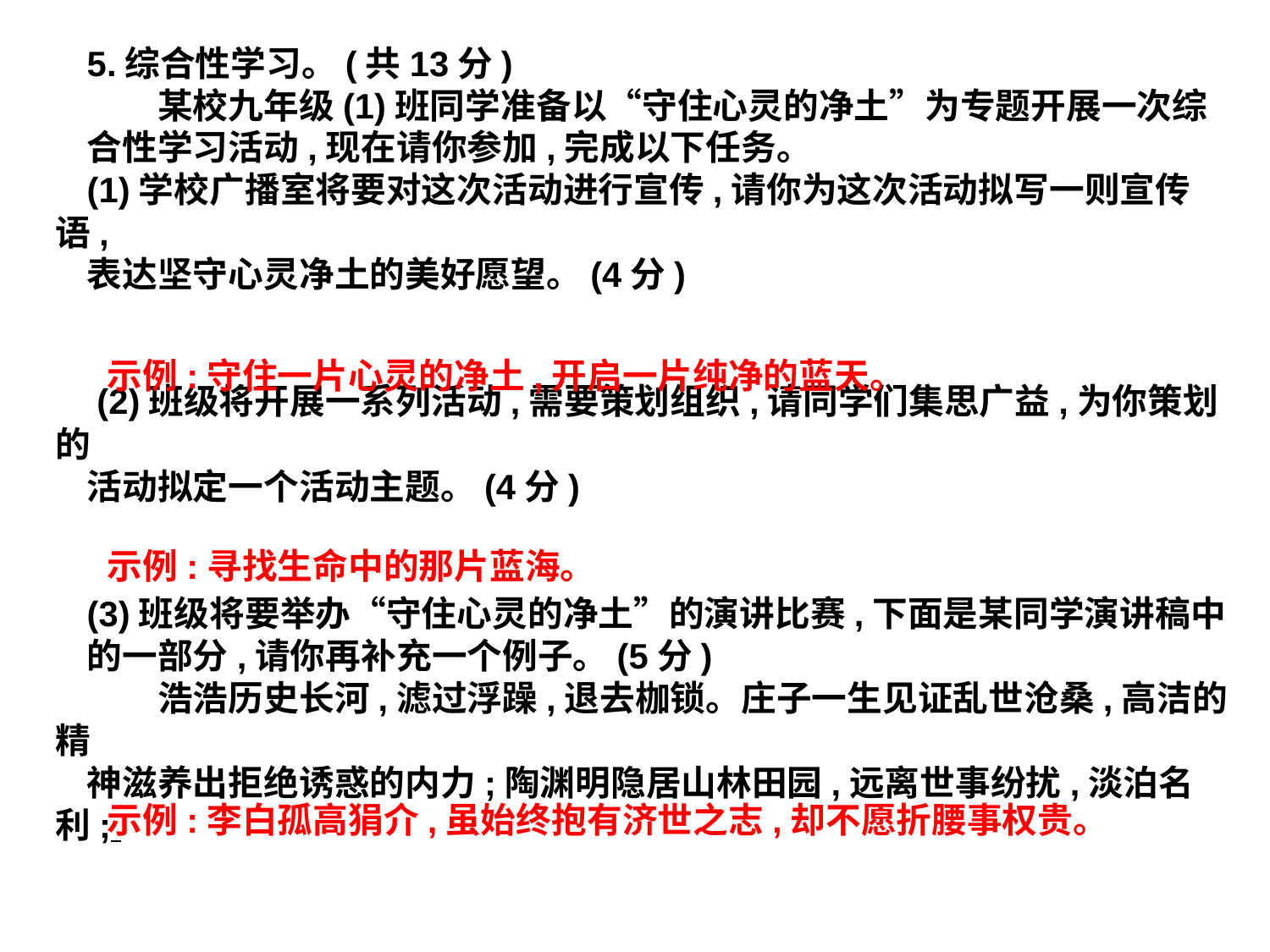

5.综合性学习。(共13分)
　　某校九年级(1)班同学准备以“守住心灵的净土”为专题开展一次综
合性学习活动,现在请你参加,完成以下任务。
(1)学校广播室将要对这次活动进行宣传,请你为这次活动拟写一则宣传语,
表达坚守心灵净土的美好愿望。(4分)

 (2)班级将开展一系列活动,需要策划组织,请同学们集思广益,为你策划的
活动拟定一个活动主题。(4分)

(3)班级将要举办“守住心灵的净土”的演讲比赛,下面是某同学演讲稿中
的一部分,请你再补充一个例子。(5分)
　　浩浩历史长河,滤过浮躁,退去枷锁。庄子一生见证乱世沧桑,高洁的精
神滋养出拒绝诱惑的内力;陶渊明隐居山林田园,远离世事纷扰,淡泊名利;
示例:守住一片心灵的净土,开启一片纯净的蓝天。

示例:寻找生命中的那片蓝海。

示例:李白孤高狷介,虽始终抱有济世之志,却不愿折腰事权贵。